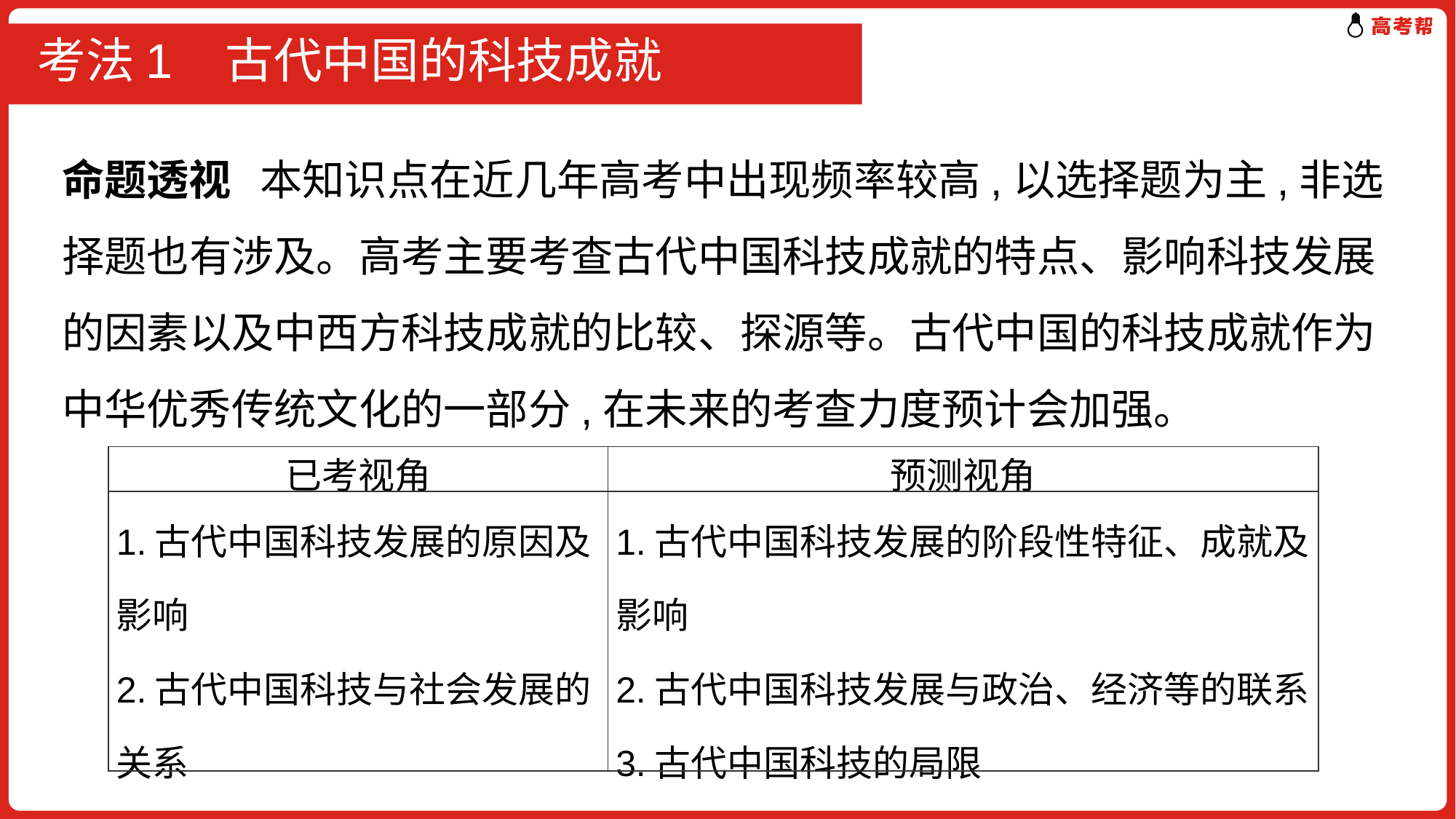

# 考法1   古代中国的科技成就
命题透视   本知识点在近几年高考中出现频率较高,以选择题为主,非选择题也有涉及。高考主要考查古代中国科技成就的特点、影响科技发展的因素以及中西方科技成就的比较、探源等。古代中国的科技成就作为中华优秀传统文化的一部分,在未来的考查力度预计会加强。
| 已考视角 | 预测视角 |
| --- | --- |
| 1.古代中国科技发展的原因及影响 2.古代中国科技与社会发展的关系 | 1.古代中国科技发展的阶段性特征、成就及影响 2.古代中国科技发展与政治、经济等的联系 3.古代中国科技的局限 |